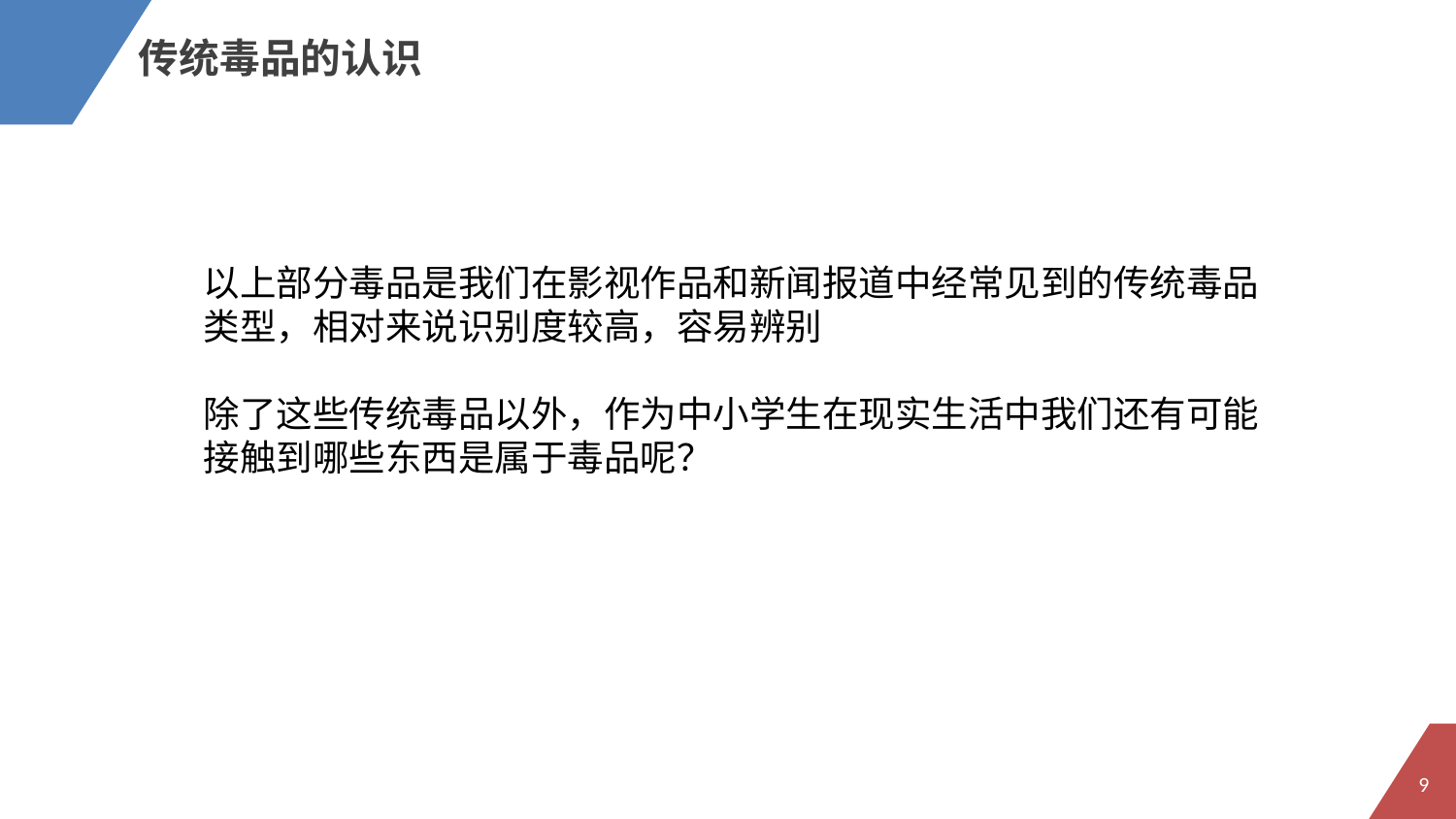

传统毒品的认识
在此录入上述图表的综合描述说明，在此录入上述图表的综合描述说明，在此录入上述图表的综合描述说明，在此录入上述图表的综合描述说明，在此录入上述图表的综合描述说明。
以上部分毒品是我们在影视作品和新闻报道中经常见到的传统毒品类型，相对来说识别度较高，容易辨别

除了这些传统毒品以外，作为中小学生在现实生活中我们还有可能接触到哪些东西是属于毒品呢？
机会
挑战
在此录入上述图表的综合描述说明，在此录入上述图表的综合描述说明，在此录入上述图表的综合描述说明，在此录入上述图表的综合描述说明，在此录入上述图表的综合描述说明。
在此录入上述图表的综合描述说明，在此录入上述图表的综合描述说明，在此录入上述图表的综合描述说明，在此录入上述图表的综合描述说明，在此录入上述图表的综合描述说明。
在此录入上述图表的综合描述说明，在此录入上述图表的综合描述说明，在此录